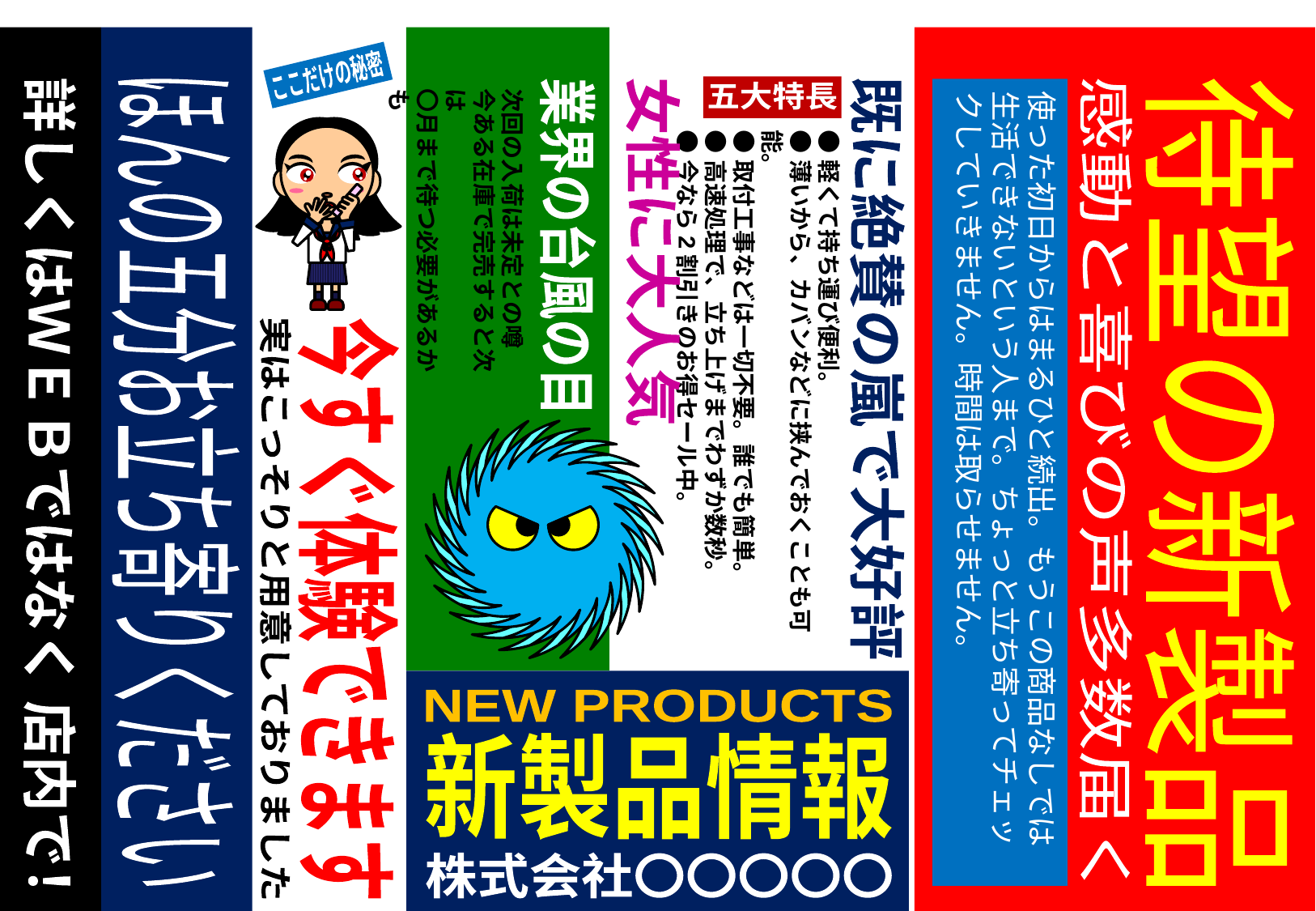

ここだけの秘密

次回の入荷は未定との噂
今ある在庫で完売すると次は
〇月まで待つ必要があるかも
使った初日からはまるひと続出。もうこの商品なしでは生活できないという人まで。ちょっと立ち寄ってチェックしていきません。時間は取らせません。
五大特長

●軽くて持ち運び便利。
●薄いから、カバンなどに挟んでおくことも可能。
●取付工事などは一切不要。誰でも簡単。
●高速処理で、立ち上げまでわずか数秒。
●今なら2割引きのお得セール中。
業界の台風の目
女性に大人気
既に絶賛の嵐で大好評
待望の新製品
ほんの五分お立ち寄りください

感動と喜びの声多数届く
詳しくはＷＥＢではなく 店内で！
今すぐ体験できます
実はこっそりと用意しておりました

NEW PRODUCTS
新製品情報
株式会社〇〇〇〇〇